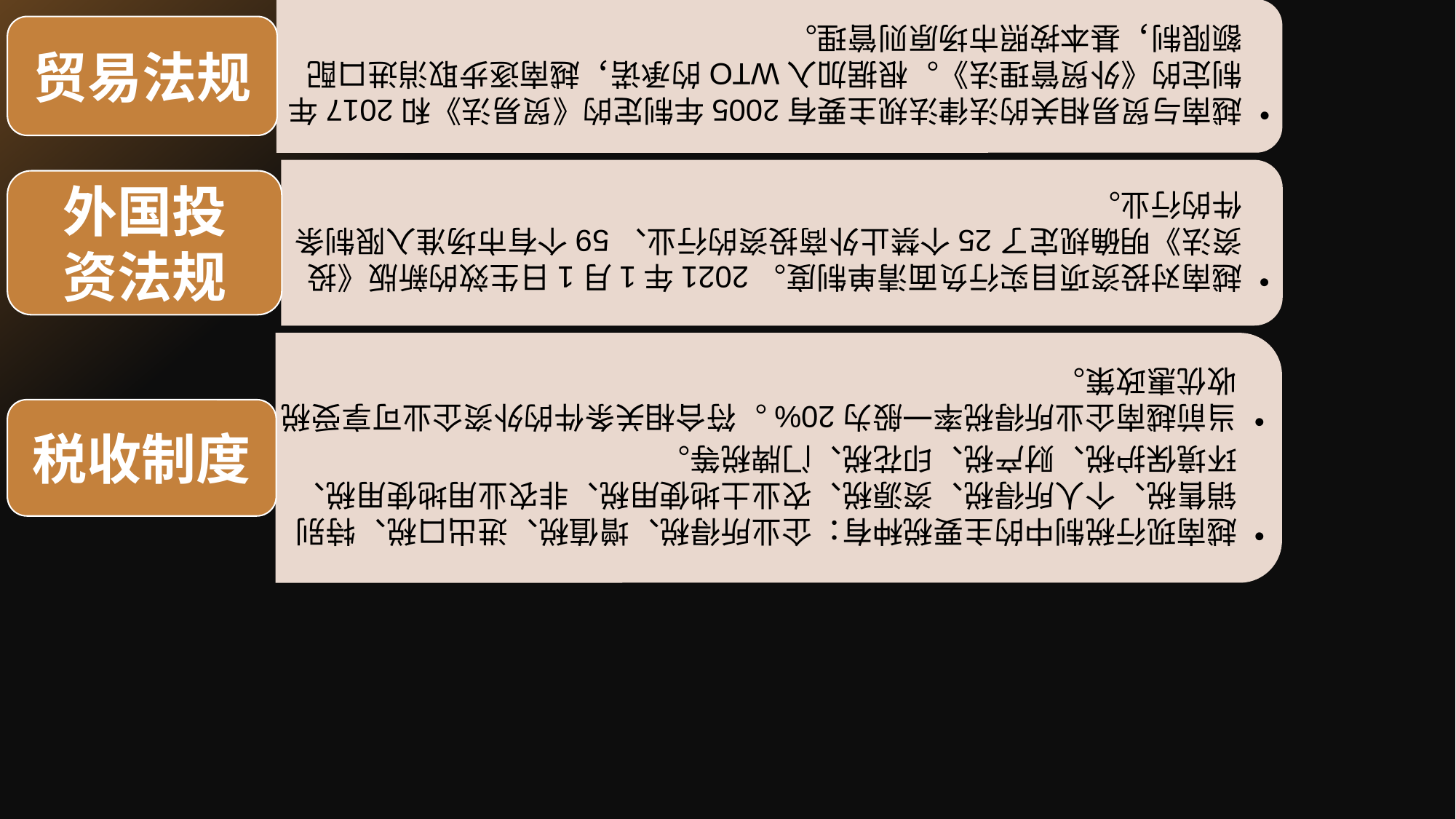

# 三、法律环境
越南与贸易相关的法律法规主要有2005年制定的《贸易法》和2017年制定的《外贸管理法》。根据加入WTO的承诺，越南逐步取消进口配额限制，基本按照市场原则管理。
贸易法规
越南对投资项目实行负面清单制度。2021年1月1日生效的新版《投资法》明确规定了25个禁止外商投资的行业、59个有市场准入限制条件的行业。
外国投
资法规
越南现行税制中的主要税种有：企业所得税、增值税、进出口税、特别销售税、个人所得税、资源税、农业土地使用税、非农业用地使用税、环境保护税、财产税、印花税、门牌税等。
当前越南企业所得税率一般为20%。符合相关条件的外资企业可享受税收优惠政策。
税收制度